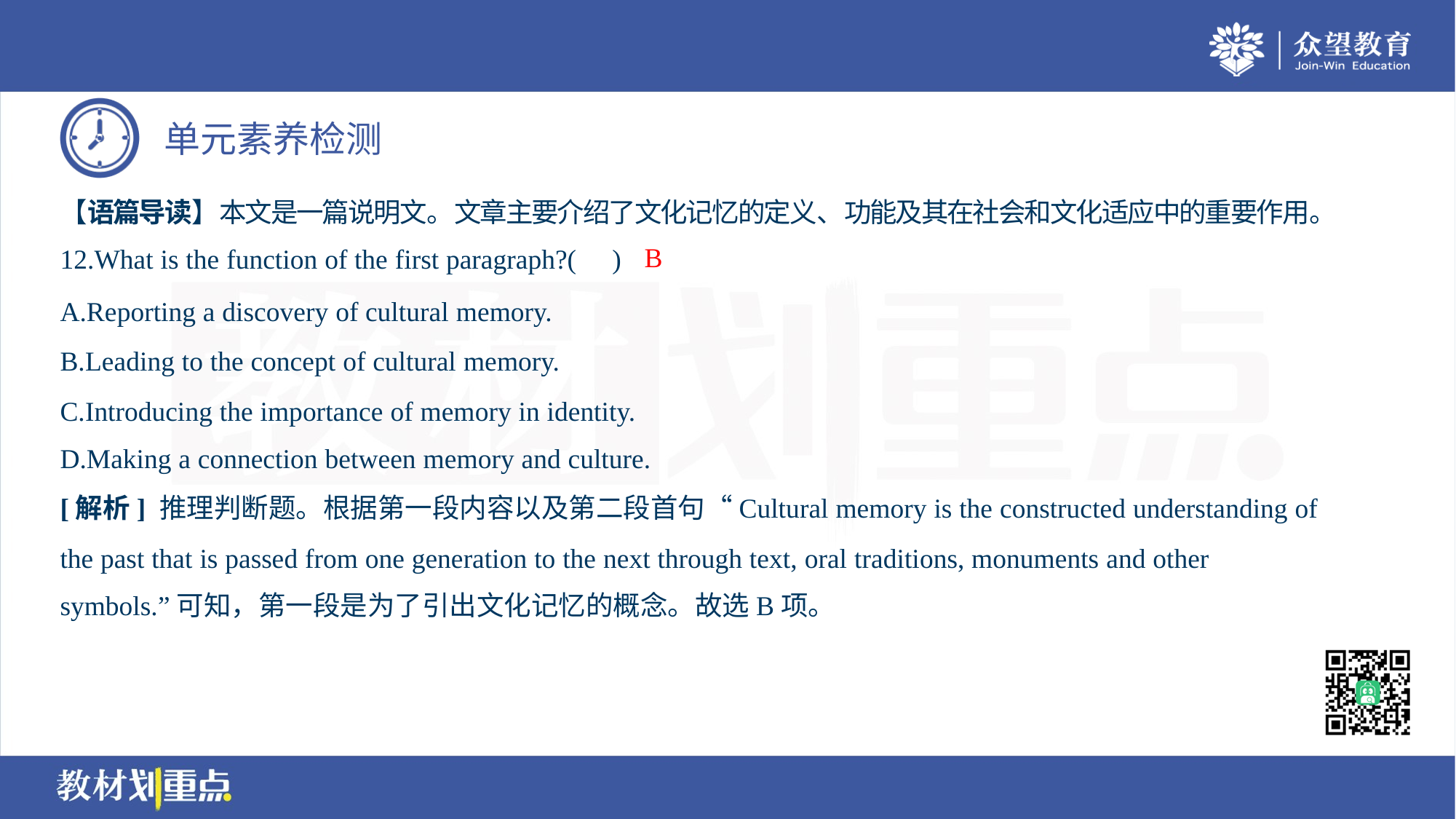

【语篇导读】本文是一篇说明文。文章主要介绍了文化记忆的定义、功能及其在社会和文化适应中的重要作用。
B
12.What is the function of the first paragraph?(     )
A.Reporting a discovery of cultural memory.
B.Leading to the concept of cultural memory.
C.Introducing the importance of memory in identity.
D.Making a connection between memory and culture.
[解析] 推理判断题。根据第一段内容以及第二段首句“Cultural memory is the constructed understanding of
the past that is passed from one generation to the next through text, oral traditions, monuments and other
symbols.”可知，第一段是为了引出文化记忆的概念。故选B项。